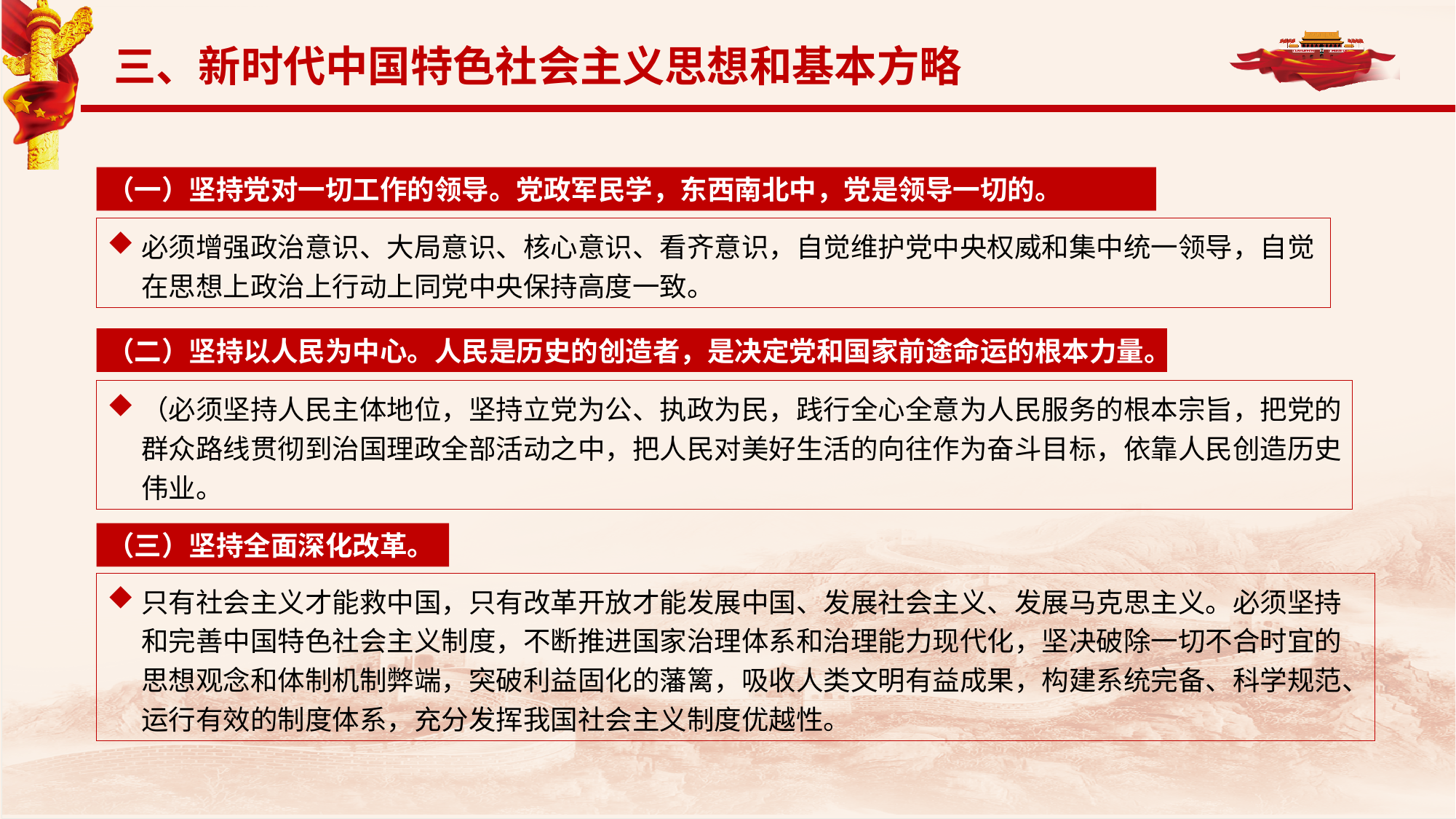

三、新时代中国特色社会主义思想和基本方略

（一）坚持党对一切工作的领导。党政军民学，东西南北中，党是领导一切的。
必须增强政治意识、大局意识、核心意识、看齐意识，自觉维护党中央权威和集中统一领导，自觉在思想上政治上行动上同党中央保持高度一致。
（二）坚持以人民为中心。人民是历史的创造者，是决定党和国家前途命运的根本力量。
（必须坚持人民主体地位，坚持立党为公、执政为民，践行全心全意为人民服务的根本宗旨，把党的群众路线贯彻到治国理政全部活动之中，把人民对美好生活的向往作为奋斗目标，依靠人民创造历史伟业。
（三）坚持全面深化改革。
只有社会主义才能救中国，只有改革开放才能发展中国、发展社会主义、发展马克思主义。必须坚持和完善中国特色社会主义制度，不断推进国家治理体系和治理能力现代化，坚决破除一切不合时宜的思想观念和体制机制弊端，突破利益固化的藩篱，吸收人类文明有益成果，构建系统完备、科学规范、运行有效的制度体系，充分发挥我国社会主义制度优越性。